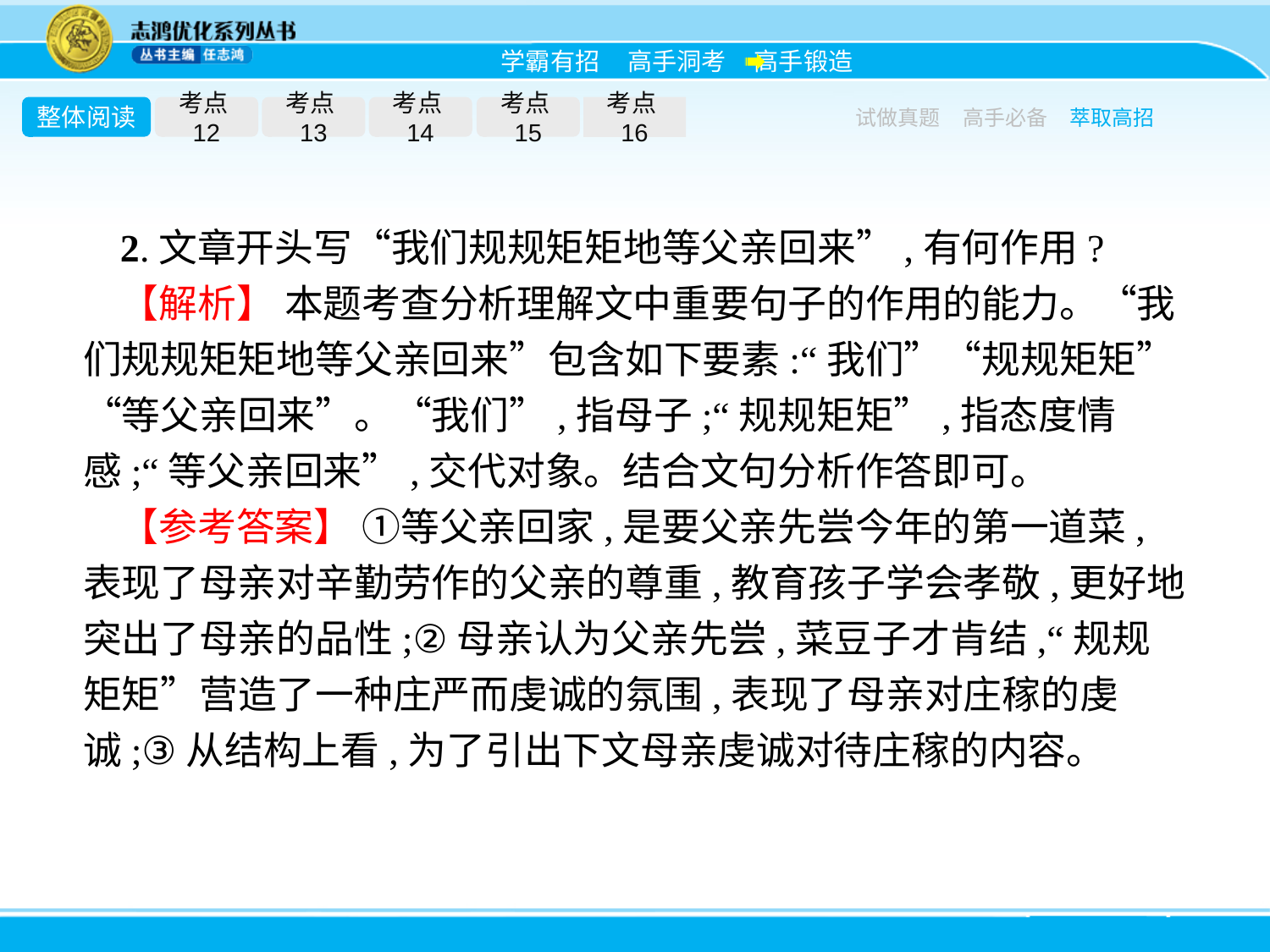

整体阅读
考点12
考点13
考点14
考点15
考点16
试做真题
高手必备
萃取高招
2.文章开头写“我们规规矩矩地等父亲回来”,有何作用?
【解析】 本题考查分析理解文中重要句子的作用的能力。“我们规规矩矩地等父亲回来”包含如下要素:“我们”“规规矩矩”“等父亲回来”。“我们”,指母子;“规规矩矩”,指态度情感;“等父亲回来”,交代对象。结合文句分析作答即可。
【参考答案】 ①等父亲回家,是要父亲先尝今年的第一道菜,表现了母亲对辛勤劳作的父亲的尊重,教育孩子学会孝敬,更好地突出了母亲的品性;②母亲认为父亲先尝,菜豆子才肯结,“规规矩矩”营造了一种庄严而虔诚的氛围,表现了母亲对庄稼的虔诚;③从结构上看,为了引出下文母亲虔诚对待庄稼的内容。